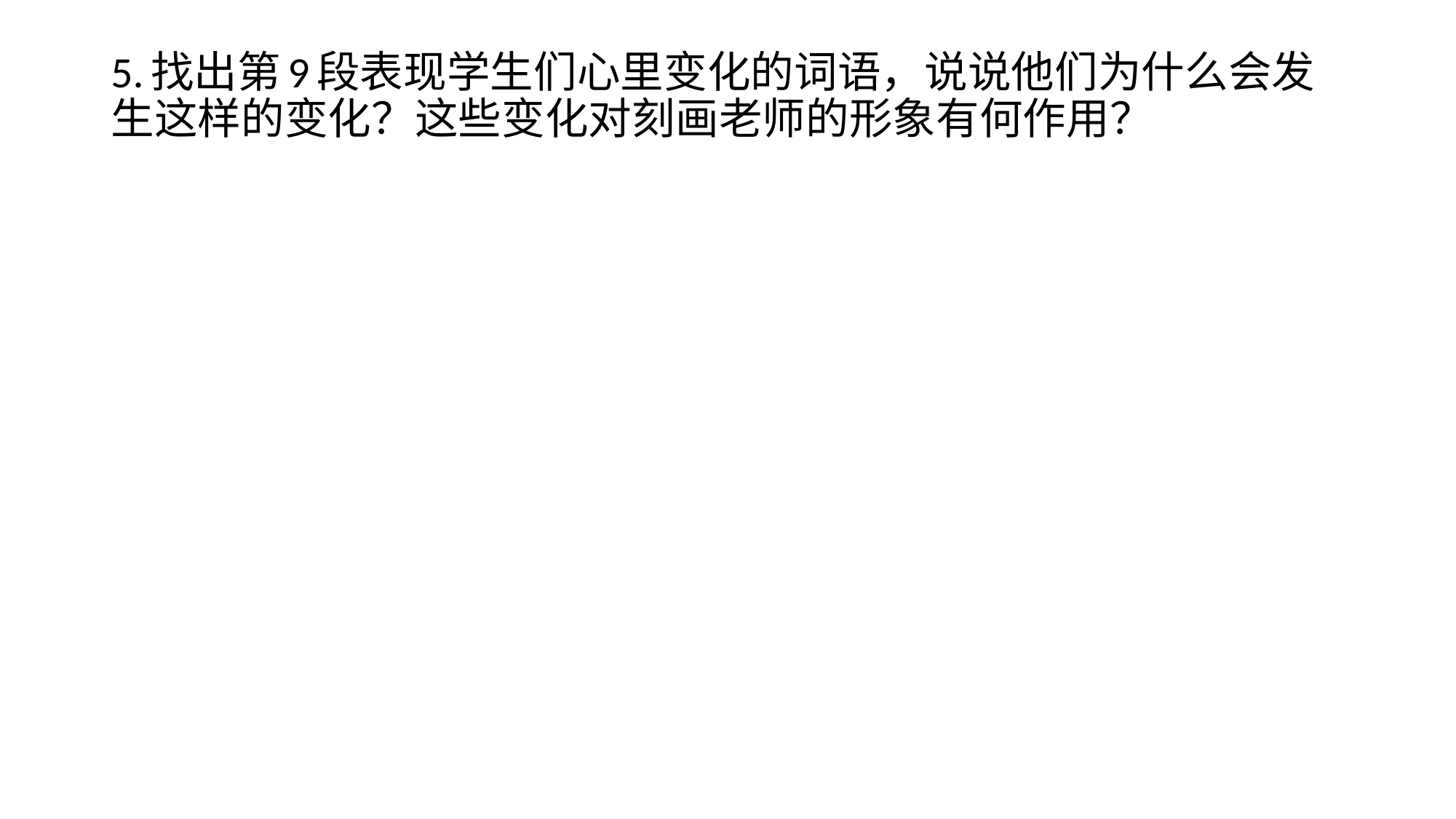

# 5.找出第9段表现学生们心里变化的词语，说说他们为什么会发生这样的变化？这些变化对刻画老师的形象有何作用？